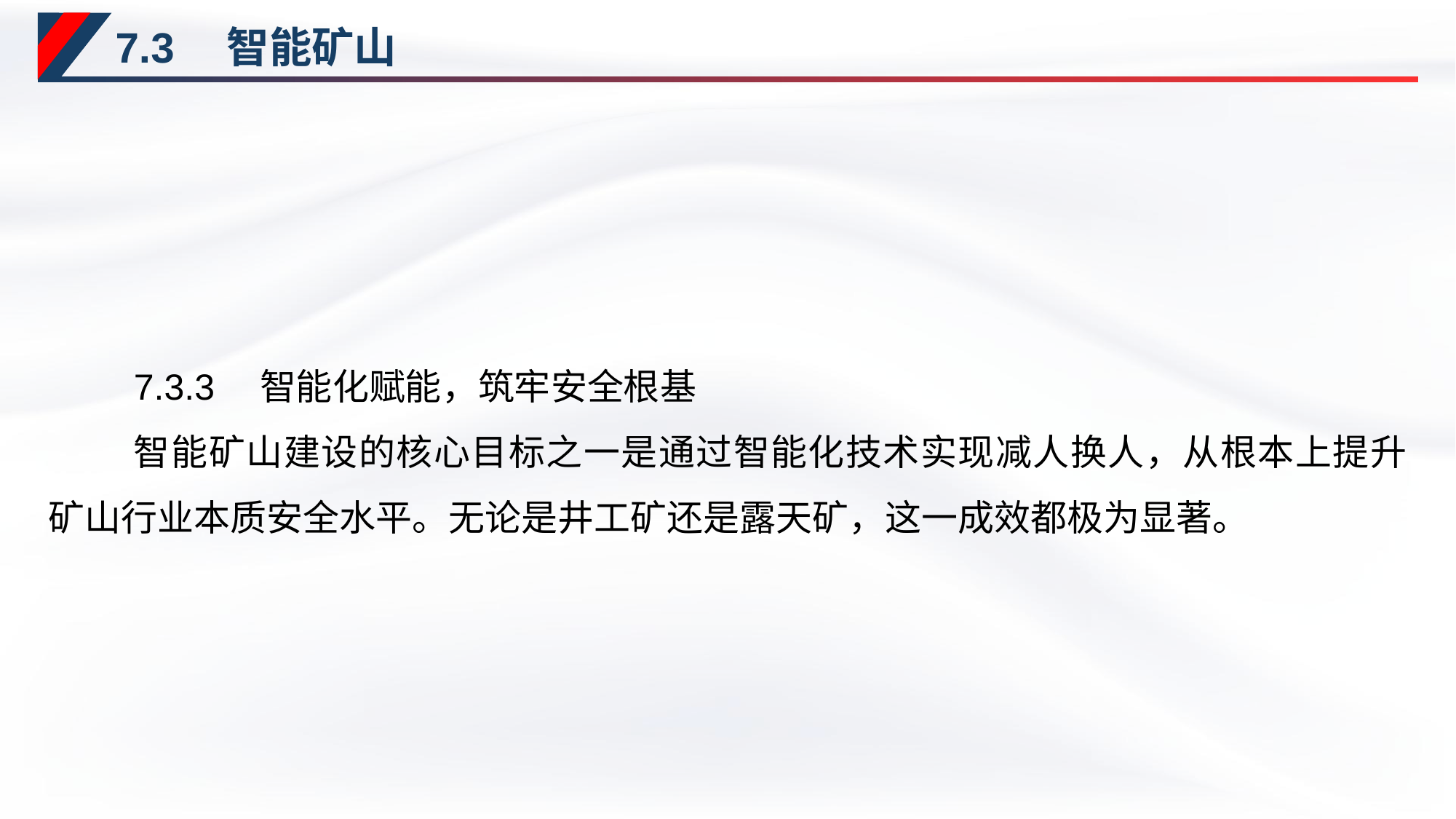

# 7.3　智能矿山
7.3.3　智能化赋能，筑牢安全根基
智能矿山建设的核心目标之一是通过智能化技术实现减人换人，从根本上提升矿山行业本质安全水平。无论是井工矿还是露天矿，这一成效都极为显著。